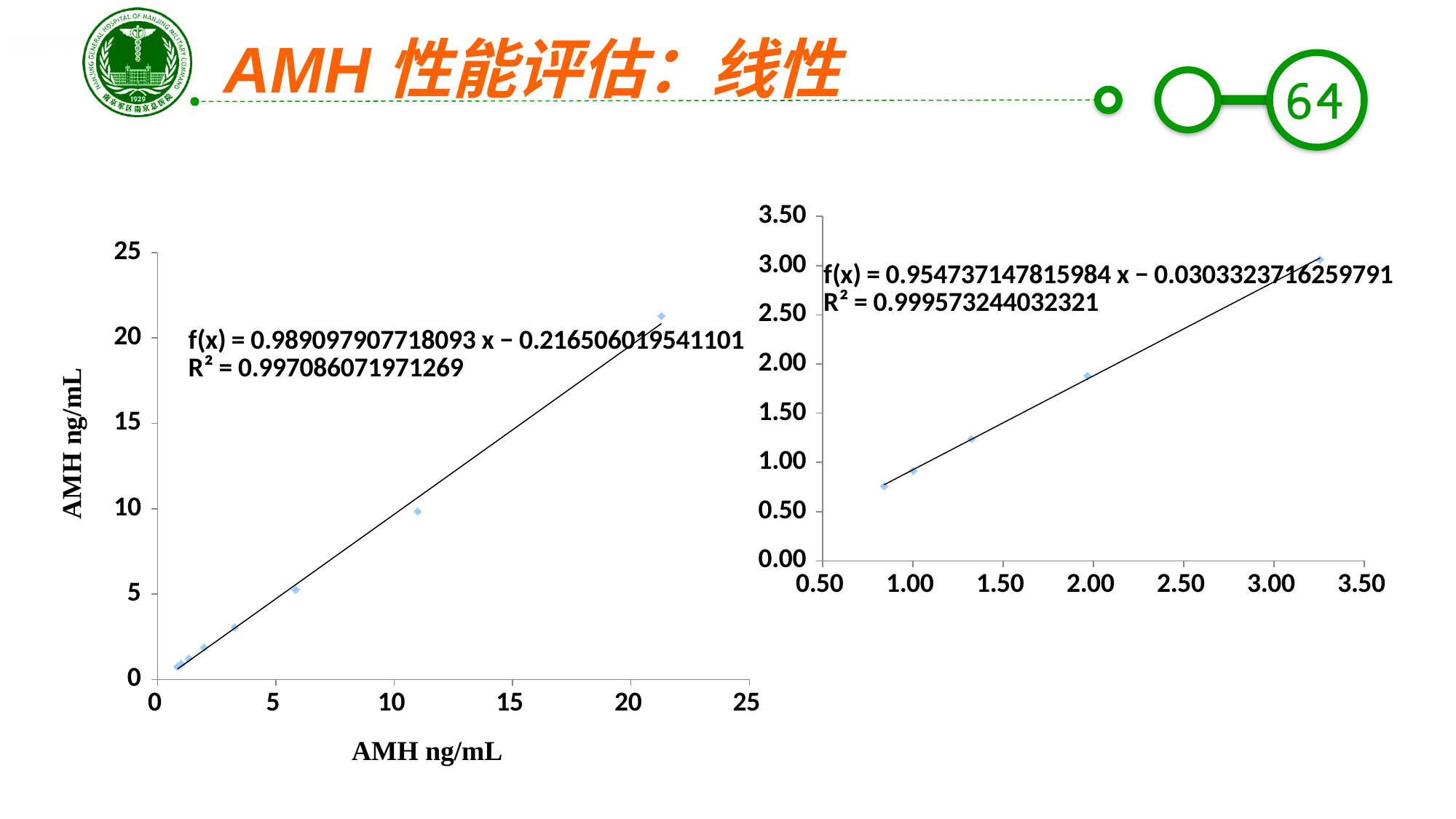

AMH性能评估：线性

### Chart

| Category |  |
|---|---|

### Chart

| Category |  |
|---|---|
AMH ng/mL
AMH ng/mL